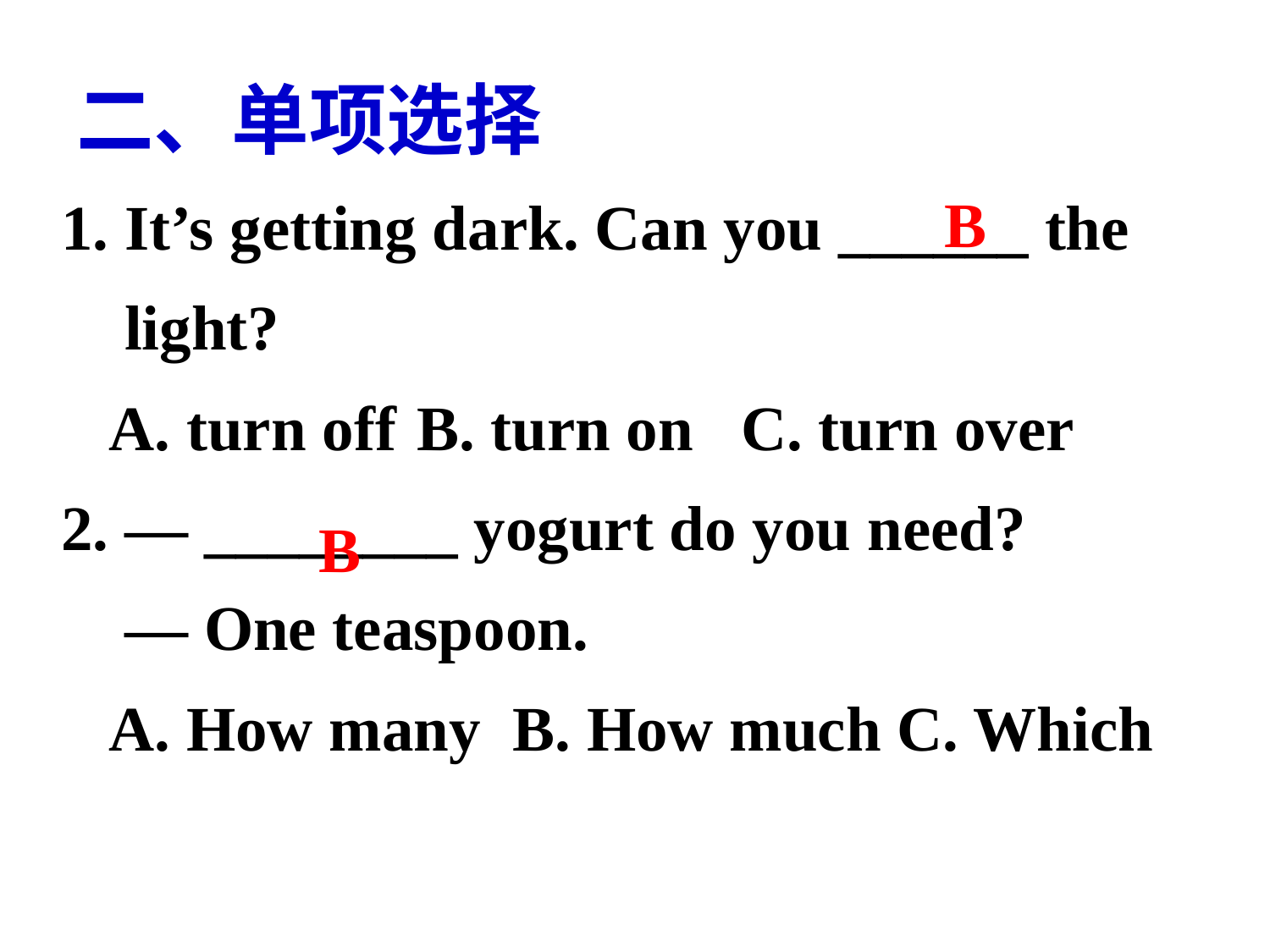

二、单项选择
B
1. It’s getting dark. Can you ______ the
    light?
   A. turn off	 B. turn on   C. turn over
2. — ________ yogurt do you need?
    — One teaspoon.
   A. How many  B. How much C. Which
B